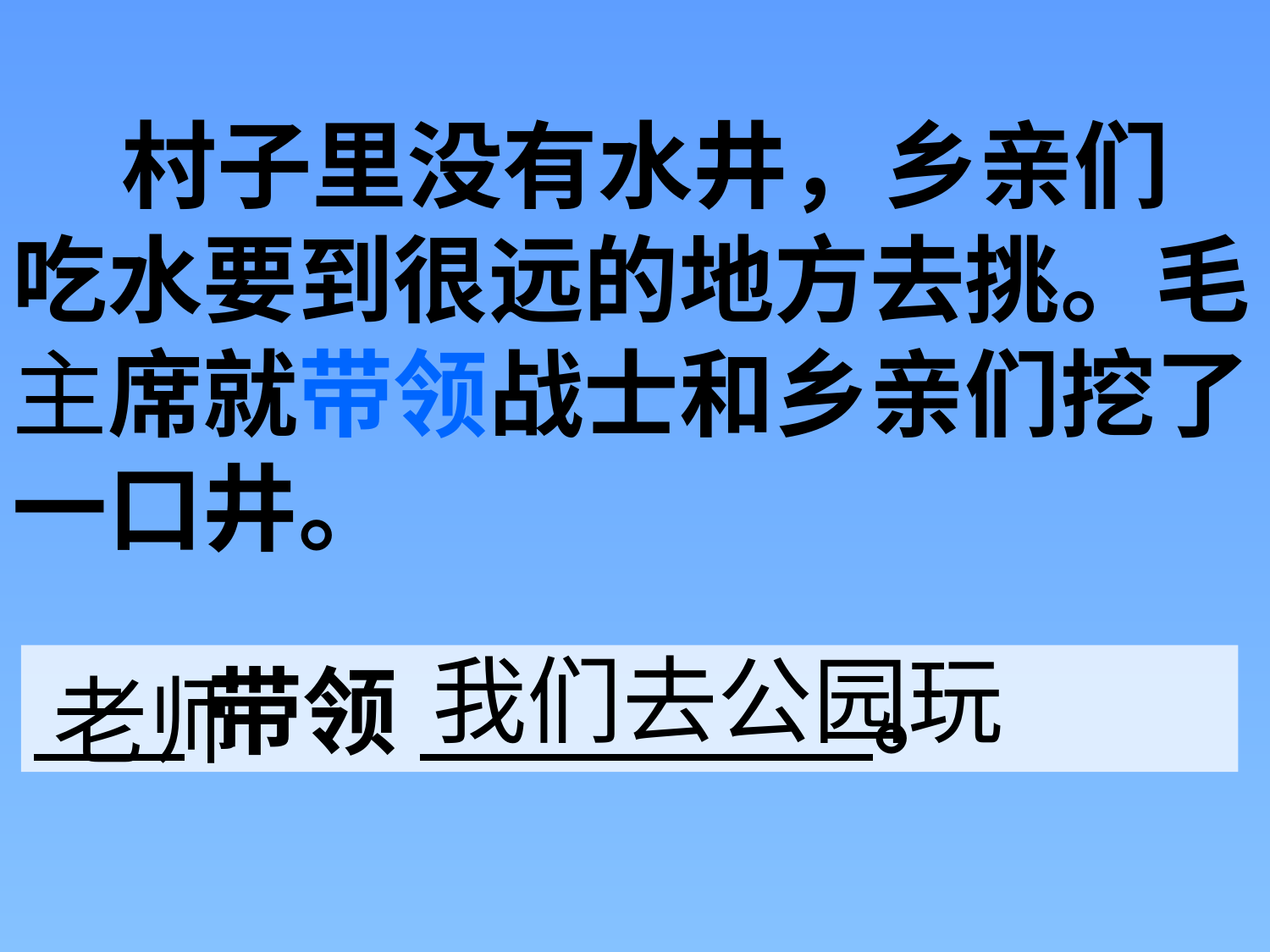

村子里没有水井，乡亲们吃水要到很远的地方去挑。毛主席就带领战士和乡亲们挖了一口井。

我们去公园玩
       带领                      。
老师